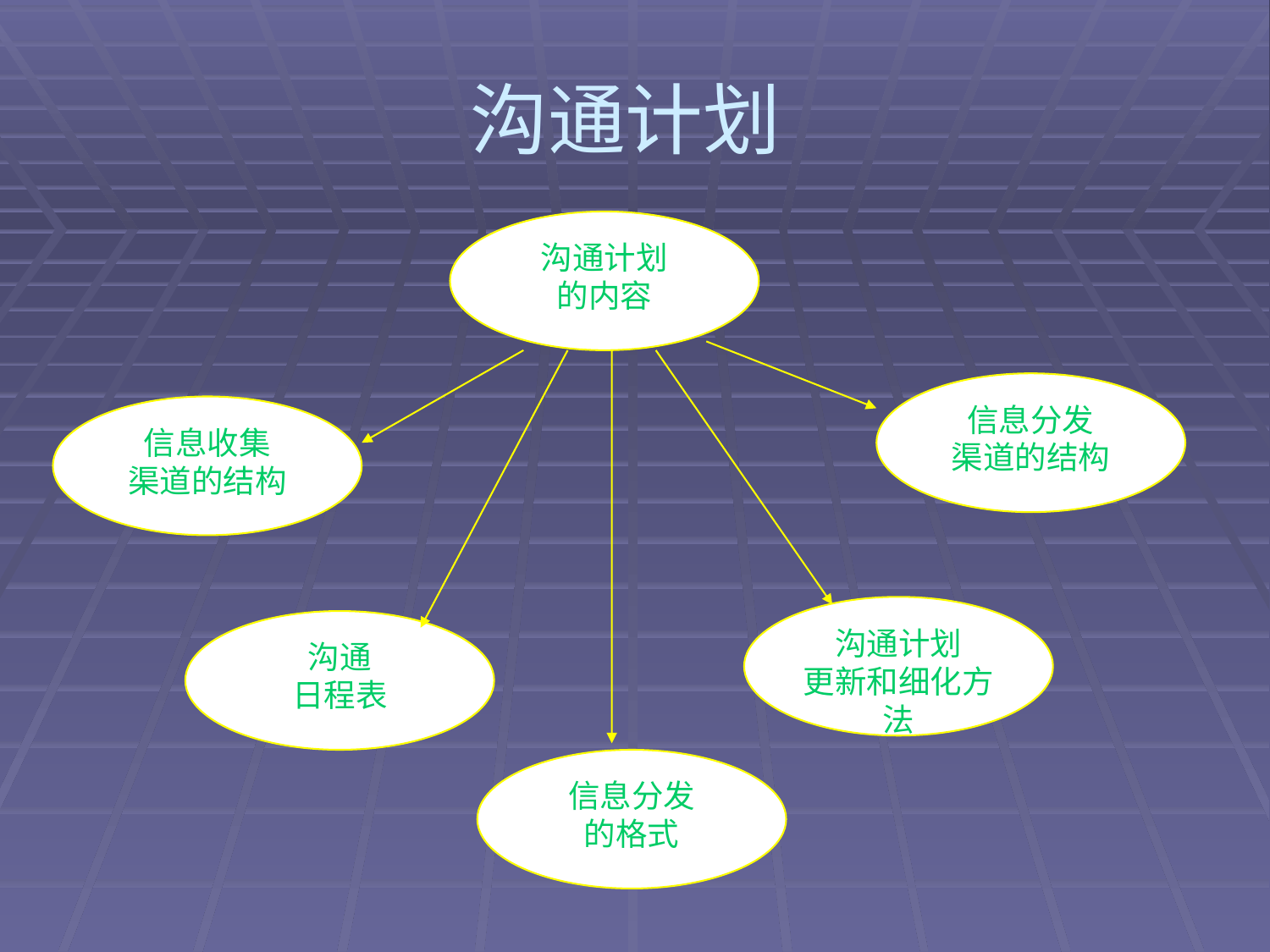

# 沟通计划
沟通计划
的内容
信息分发
渠道的结构
信息收集
渠道的结构
沟通计划
更新和细化方法
沟通
日程表
信息分发
的格式